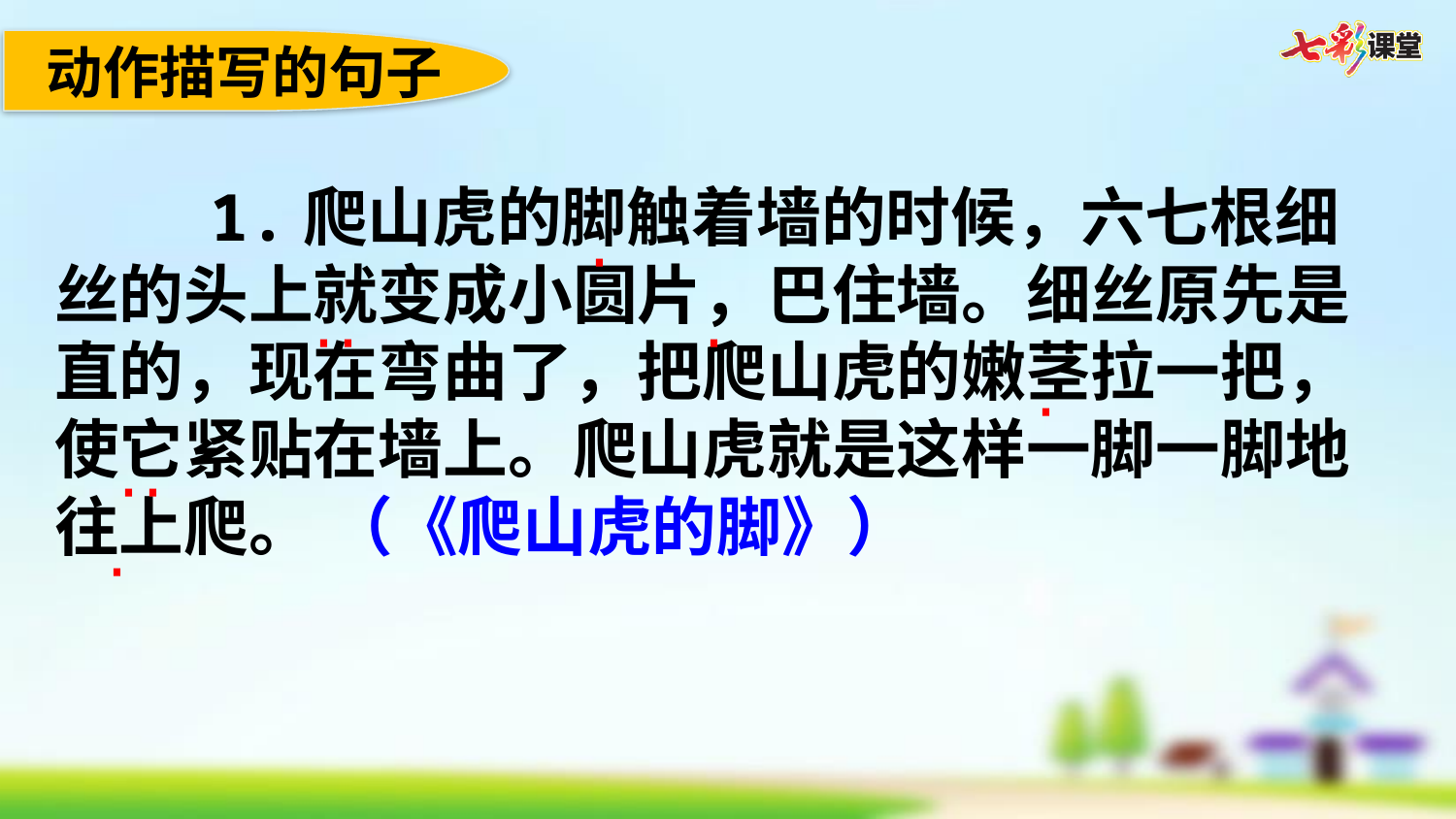

动作描写的句子
    1.爬山虎的脚触着墙的时候，六七根细丝的头上就变成小圆片，巴住墙。细丝原先是直的，现在弯曲了，把爬山虎的嫩茎拉一把，使它紧贴在墙上。爬山虎就是这样一脚一脚地往上爬。 （《爬山虎的脚》）
·
··
·
·
··
·